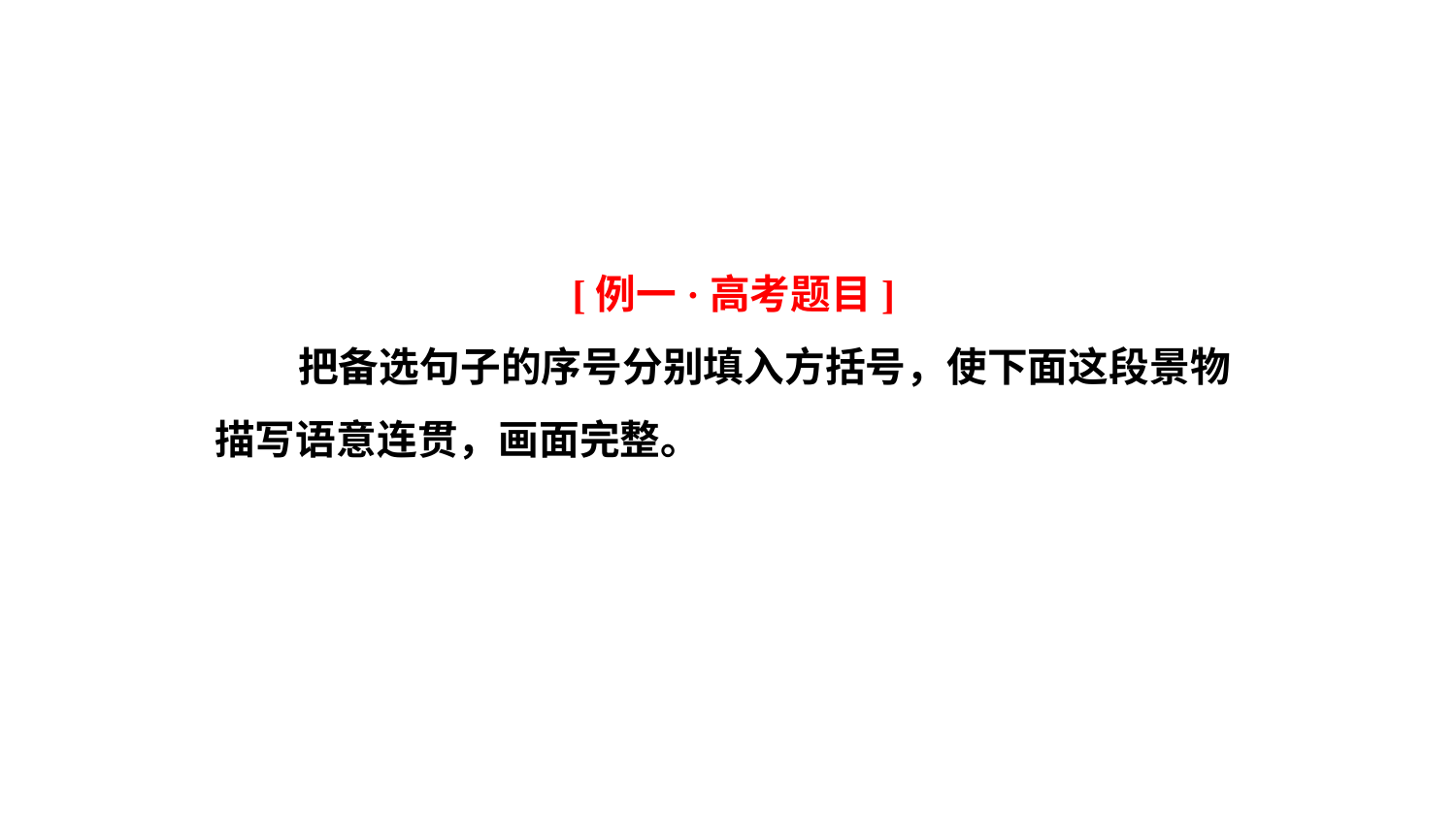

[例一·高考题目]
        把备选句子的序号分别填入方括号，使下面这段景物描写语意连贯，画面完整。